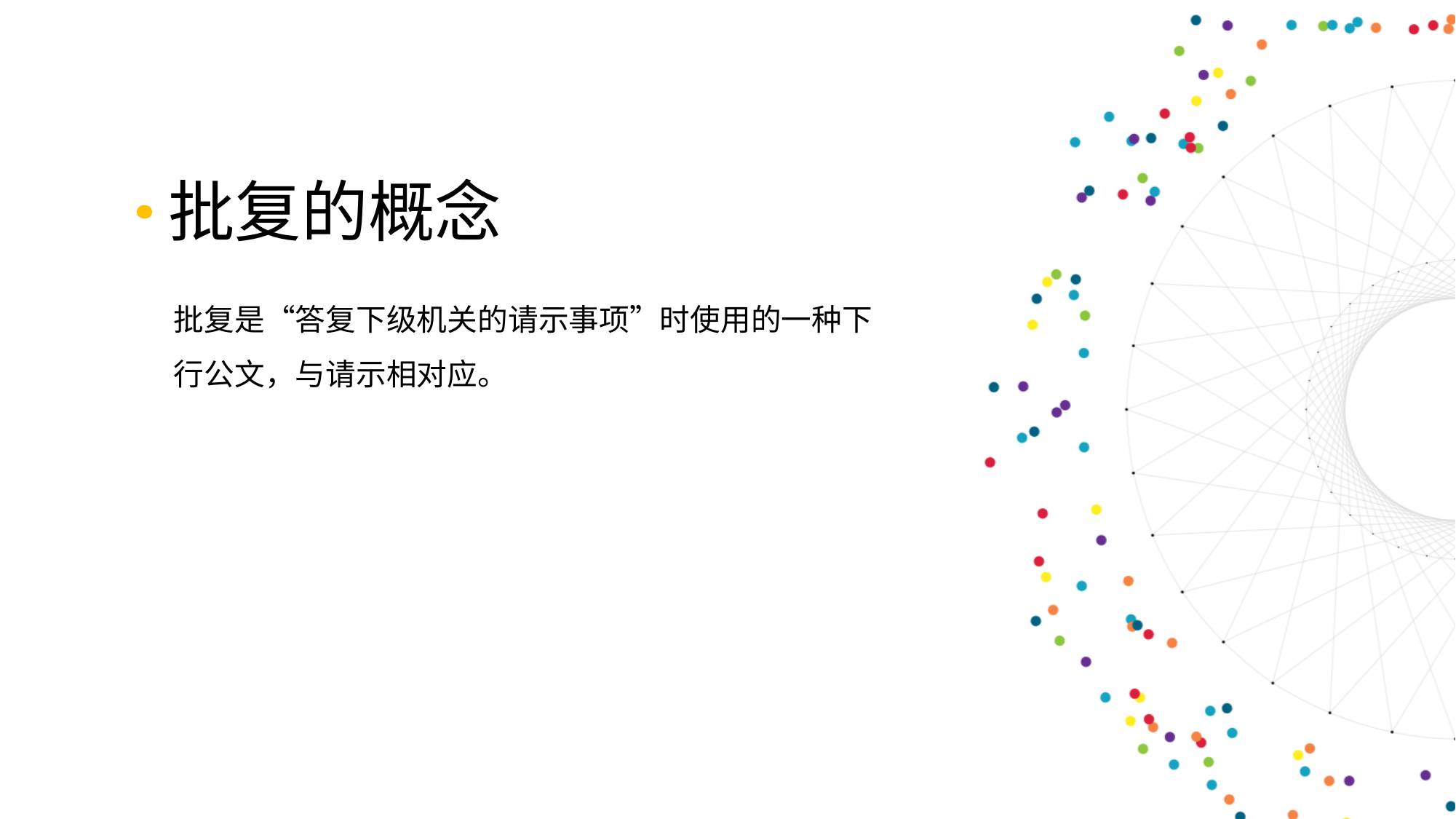

批复的概念

批复是“答复下级机关的请示事项”时使用的一种下行公文，与请示相对应。